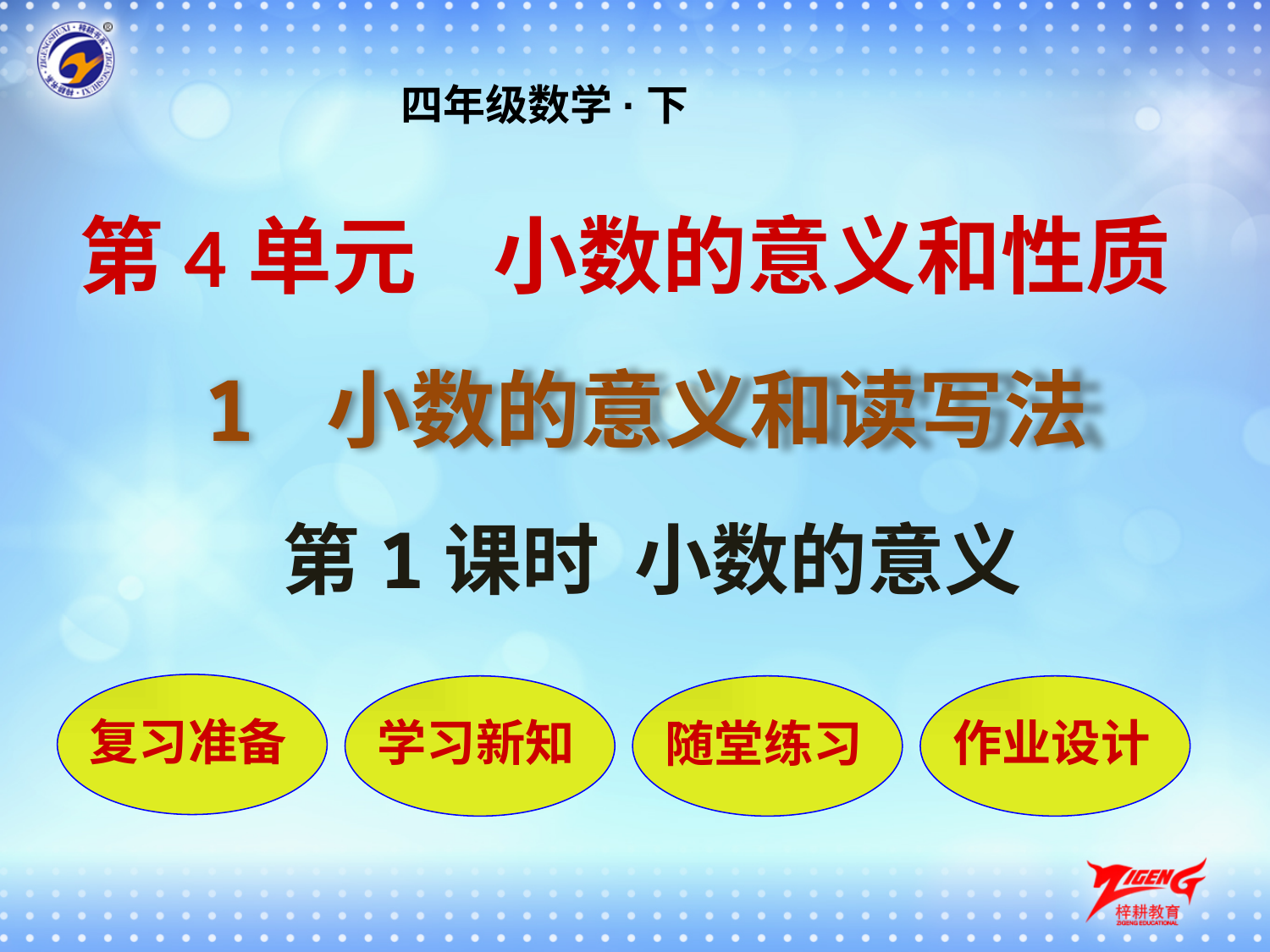

四年级数学·下
第4单元    小数的意义和性质
1 小数的意义和读写法
第1课时  小数的意义

复习准备

学习新知

随堂练习

作业设计